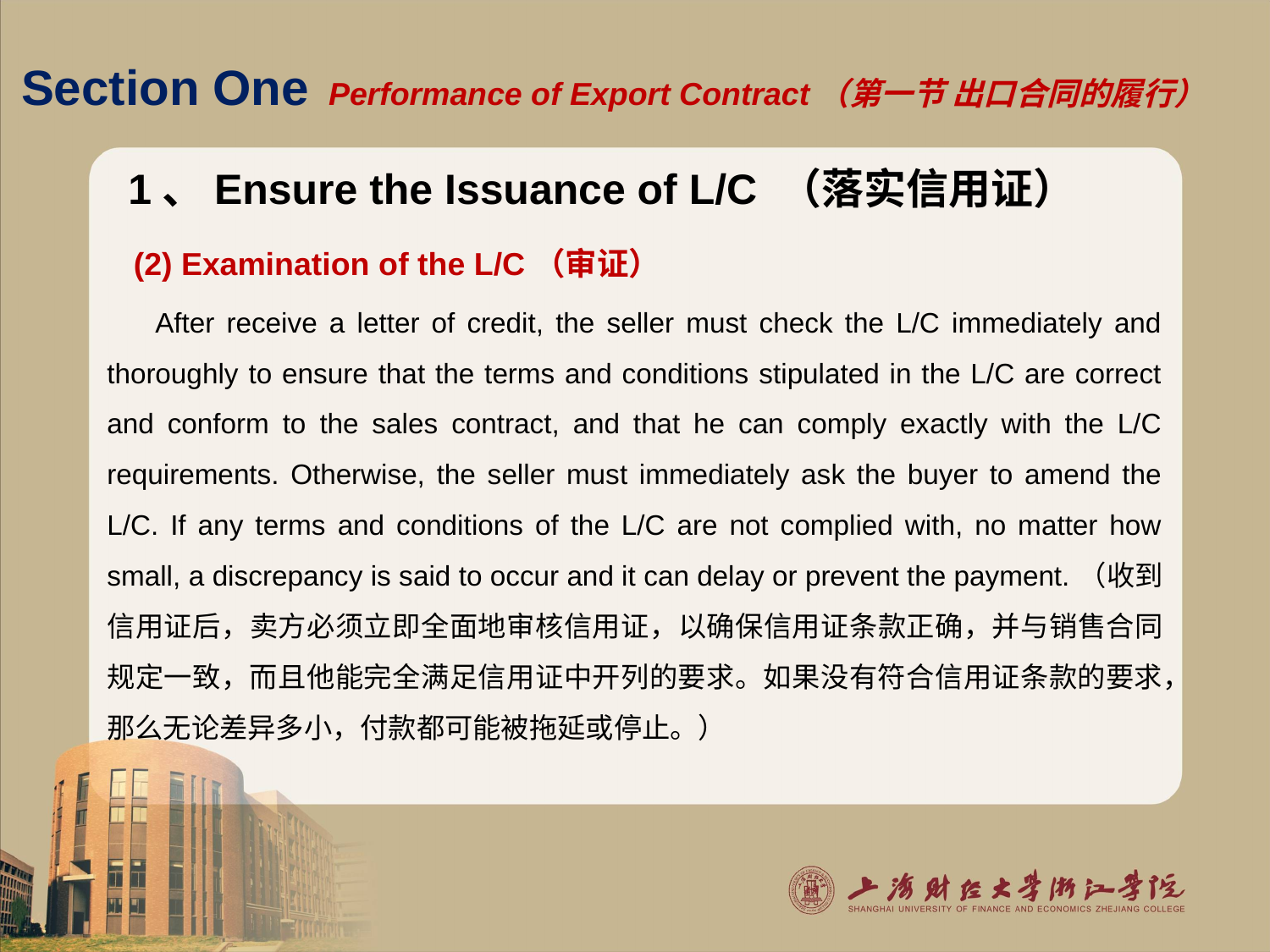

# Section One  Performance of Export Contract（第一节 出口合同的履行）
1、Ensure the Issuance of L/C （落实信用证）
   (2) Examination of the L/C（审证）
    After receive a letter of credit, the seller must check the L/C immediately and thoroughly to ensure that the terms and conditions stipulated in the L/C are correct and conform to the sales contract, and that he can comply exactly with the L/C requirements. Otherwise, the seller must immediately ask the buyer to amend the L/C. If any terms and conditions of the L/C are not complied with, no matter how small, a discrepancy is said to occur and it can delay or prevent the payment.（收到信用证后，卖方必须立即全面地审核信用证，以确保信用证条款正确，并与销售合同规定一致，而且他能完全满足信用证中开列的要求。如果没有符合信用证条款的要求，那么无论差异多小，付款都可能被拖延或停止。）